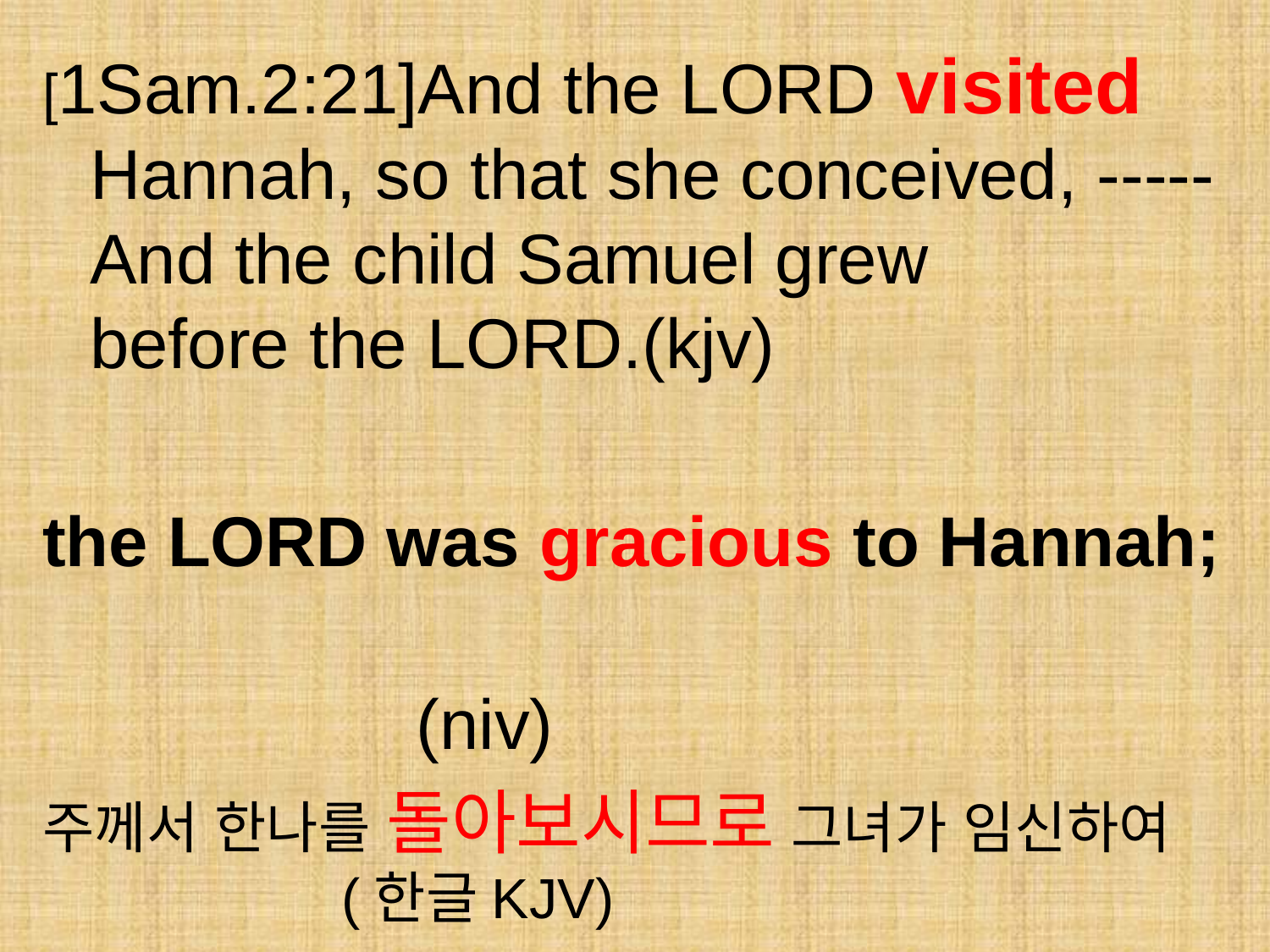

[1Sam.2:21]And the LORD visited Hannah, so that she conceived, -----And the child Samuel grew         before the LORD.(kjv)

the LORD was gracious to Hannah;
                   (niv)
주께서 한나를 돌아보시므로 그녀가 임신하여                   (한글KJV)
#